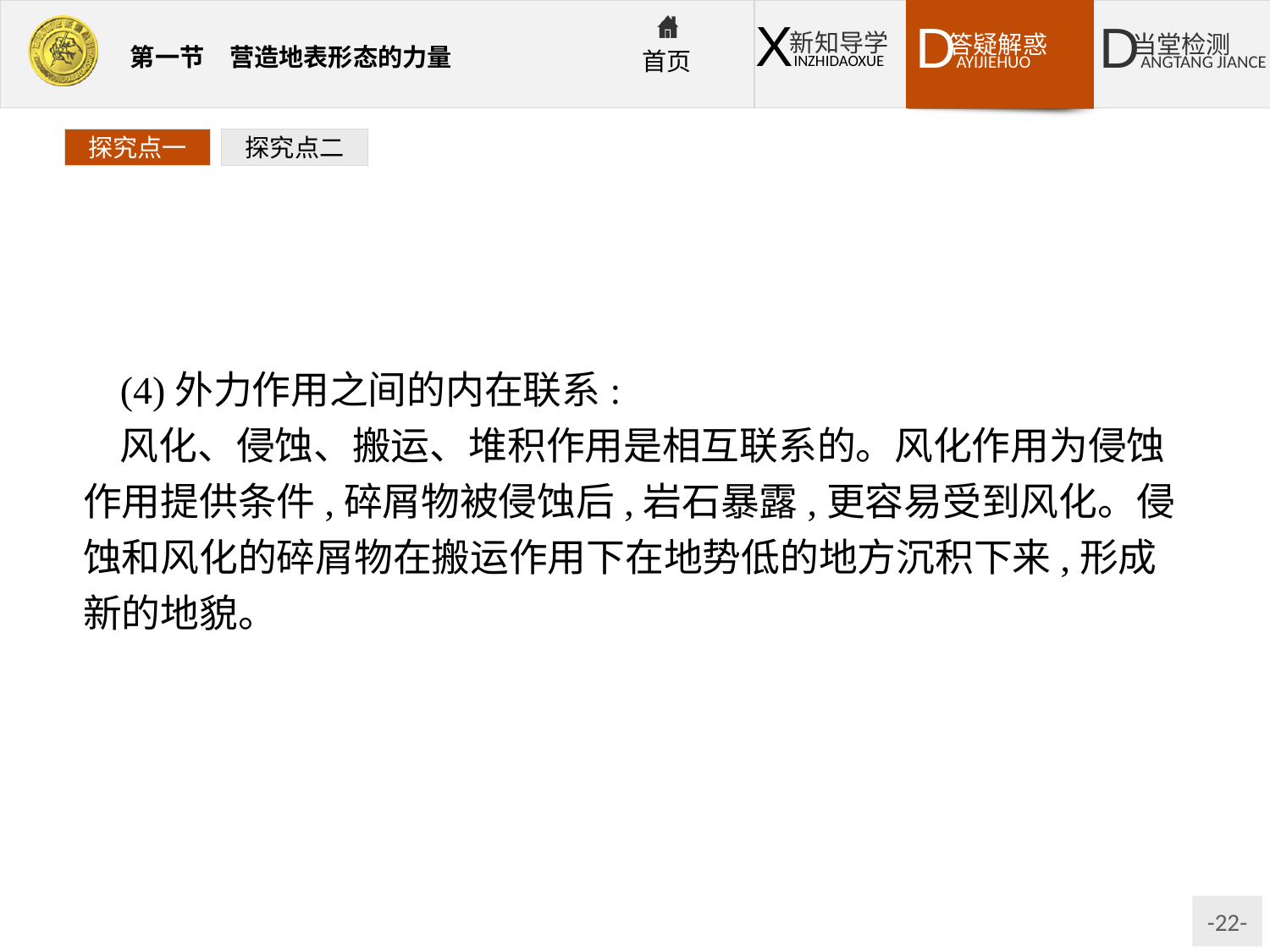

探究点一
探究点二
(4)外力作用之间的内在联系:
风化、侵蚀、搬运、堆积作用是相互联系的。风化作用为侵蚀作用提供条件,碎屑物被侵蚀后,岩石暴露,更容易受到风化。侵蚀和风化的碎屑物在搬运作用下在地势低的地方沉积下来,形成新的地貌。